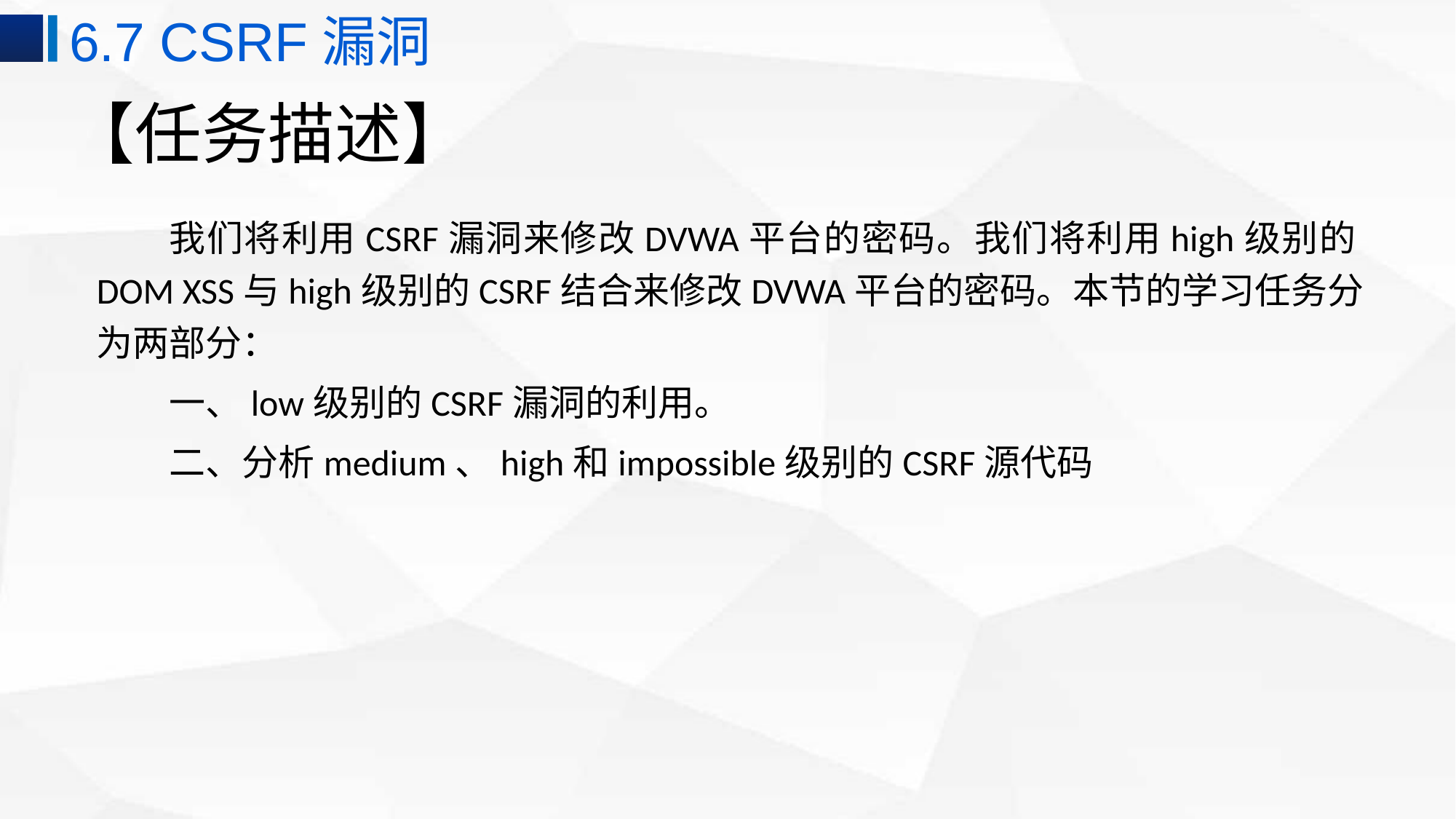

6.7 CSRF漏洞

# 【任务描述】
我们将利用CSRF漏洞来修改DVWA平台的密码。我们将利用high级别的DOM XSS与high级别的CSRF结合来修改DVWA平台的密码。本节的学习任务分为两部分：
一、low级别的CSRF漏洞的利用。
二、分析medium、high和impossible级别的CSRF源代码